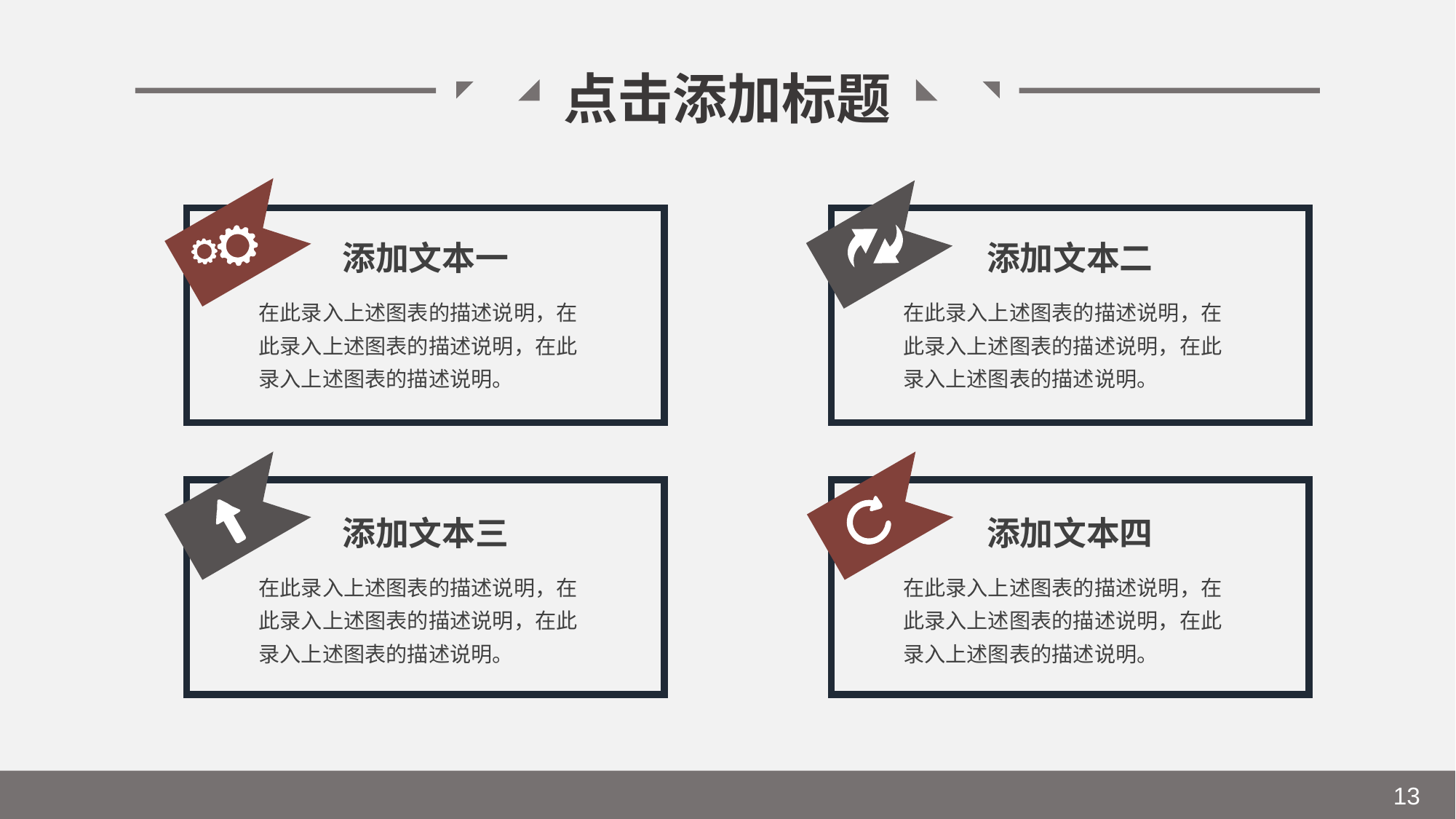

点击添加标题

添加文本一
添加文本二
在此录入上述图表的描述说明，在此录入上述图表的描述说明，在此录入上述图表的描述说明。
在此录入上述图表的描述说明，在此录入上述图表的描述说明，在此录入上述图表的描述说明。

添加文本三
添加文本四
在此录入上述图表的描述说明，在此录入上述图表的描述说明，在此录入上述图表的描述说明。
在此录入上述图表的描述说明，在此录入上述图表的描述说明，在此录入上述图表的描述说明。